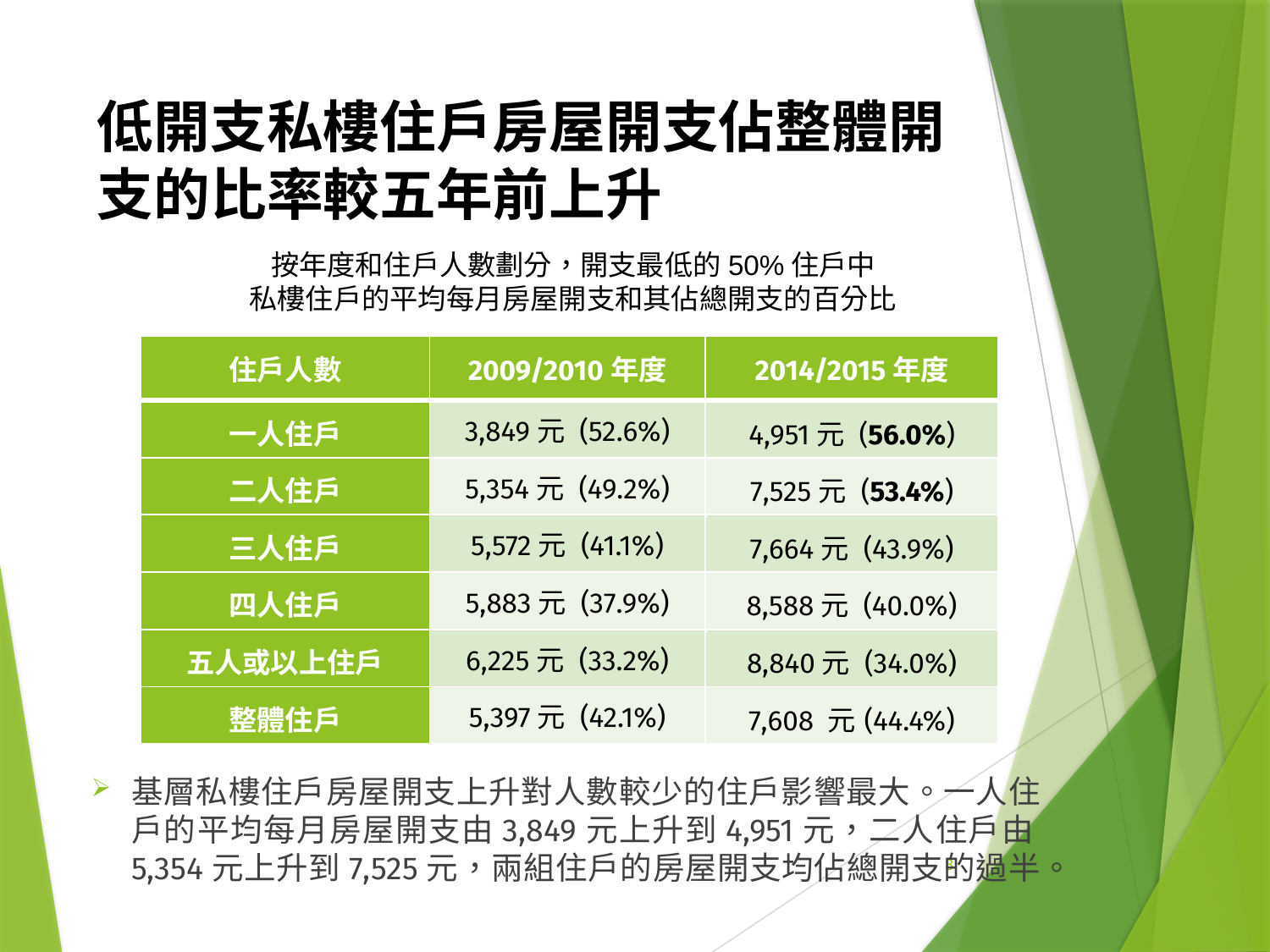

# 低開支私樓住戶房屋開支佔整體開支的比率較五年前上升
按年度和住戶人數劃分，開支最低的50%住戶中
私樓住戶的平均每月房屋開支和其佔總開支的百分比
| 住戶人數 | 2009/2010年度 | 2014/2015年度 |
| --- | --- | --- |
| 一人住戶 | 3,849元 (52.6%) | 4,951元 (56.0%) |
| 二人住戶 | 5,354元 (49.2%) | 7,525元 (53.4%) |
| 三人住戶 | 5,572元 (41.1%) | 7,664元 (43.9%) |
| 四人住戶 | 5,883元 (37.9%) | 8,588元 (40.0%) |
| 五人或以上住戶 | 6,225元 (33.2%) | 8,840元 (34.0%) |
| 整體住戶 | 5,397元 (42.1%) | 7,608 元(44.4%) |
基層私樓住戶房屋開支上升對人數較少的住戶影響最大。一人住戶的平均每月房屋開支由3,849元上升到4,951元，二人住戶由5,354元上升到7,525元，兩組住戶的房屋開支均佔總開支的過半。

8